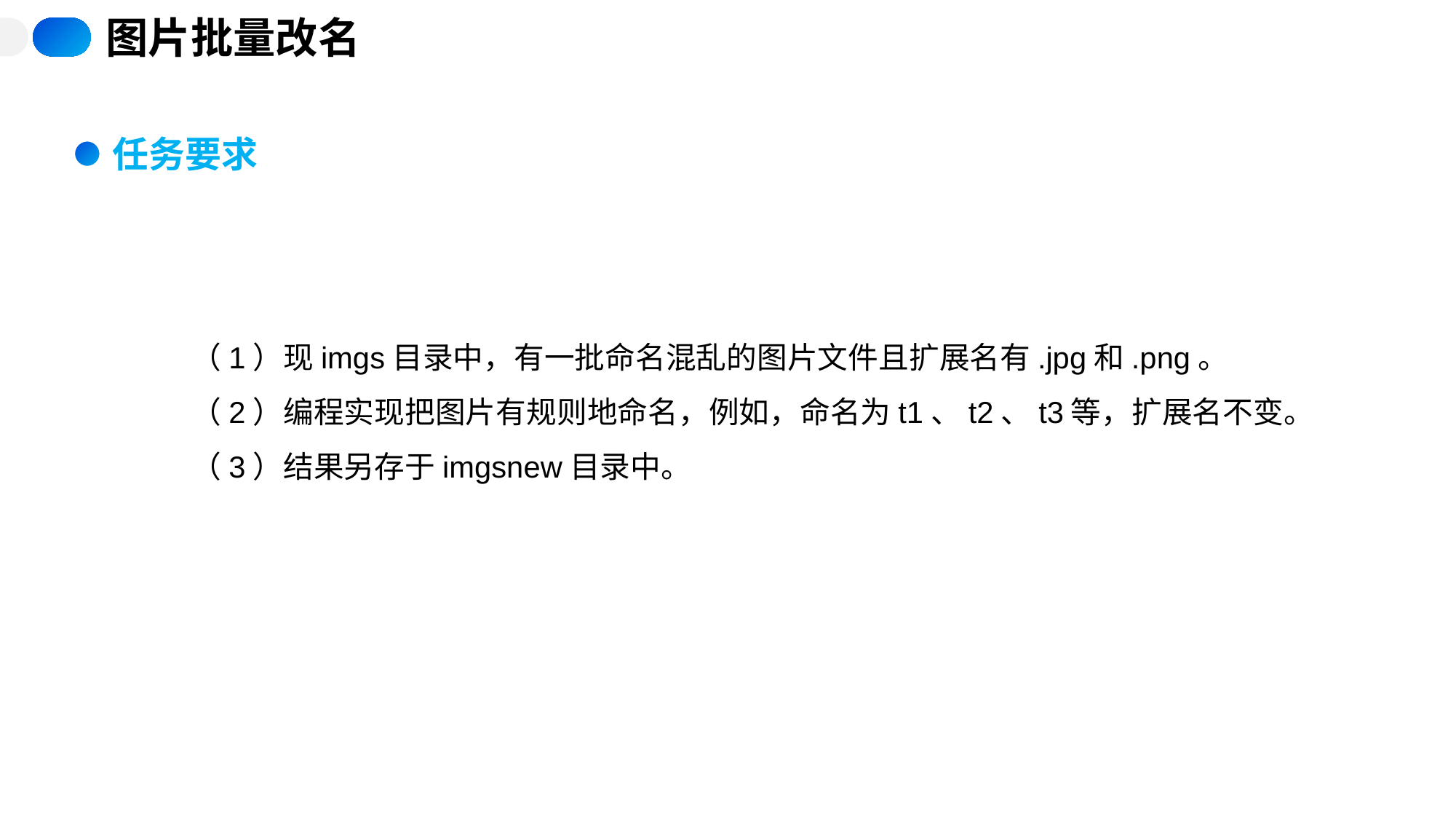

图片批量改名
任务要求

（1）现imgs目录中，有一批命名混乱的图片文件且扩展名有.jpg和.png。
（2）编程实现把图片有规则地命名，例如，命名为t1、t2、t3等，扩展名不变。
（3）结果另存于imgsnew目录中。